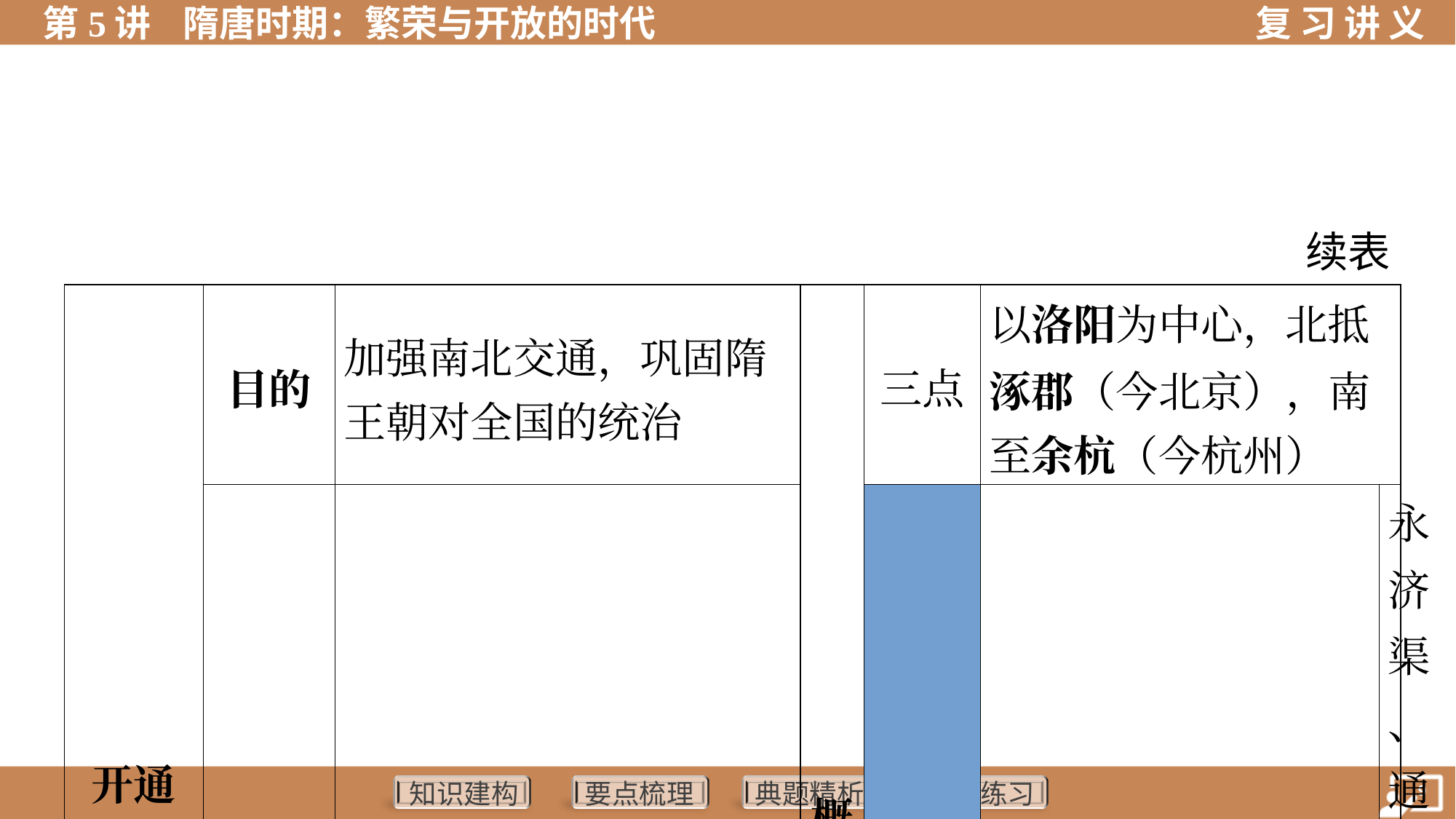

续表
| 开通 大运 河 | 目的 | 加强南北交通，巩固隋 王朝对全国的统治 |  | 概 况 | 三点 | 以洛阳为中心，北抵 涿郡（今北京），南 至余杭（今杭州） |  |
| --- | --- | --- | --- | --- | --- | --- | --- |
|  | 地位 | 是古代世界上最长的运 河 |  |  | 四段 | 永济渠、通济渠、邗 沟、江南河 |  |